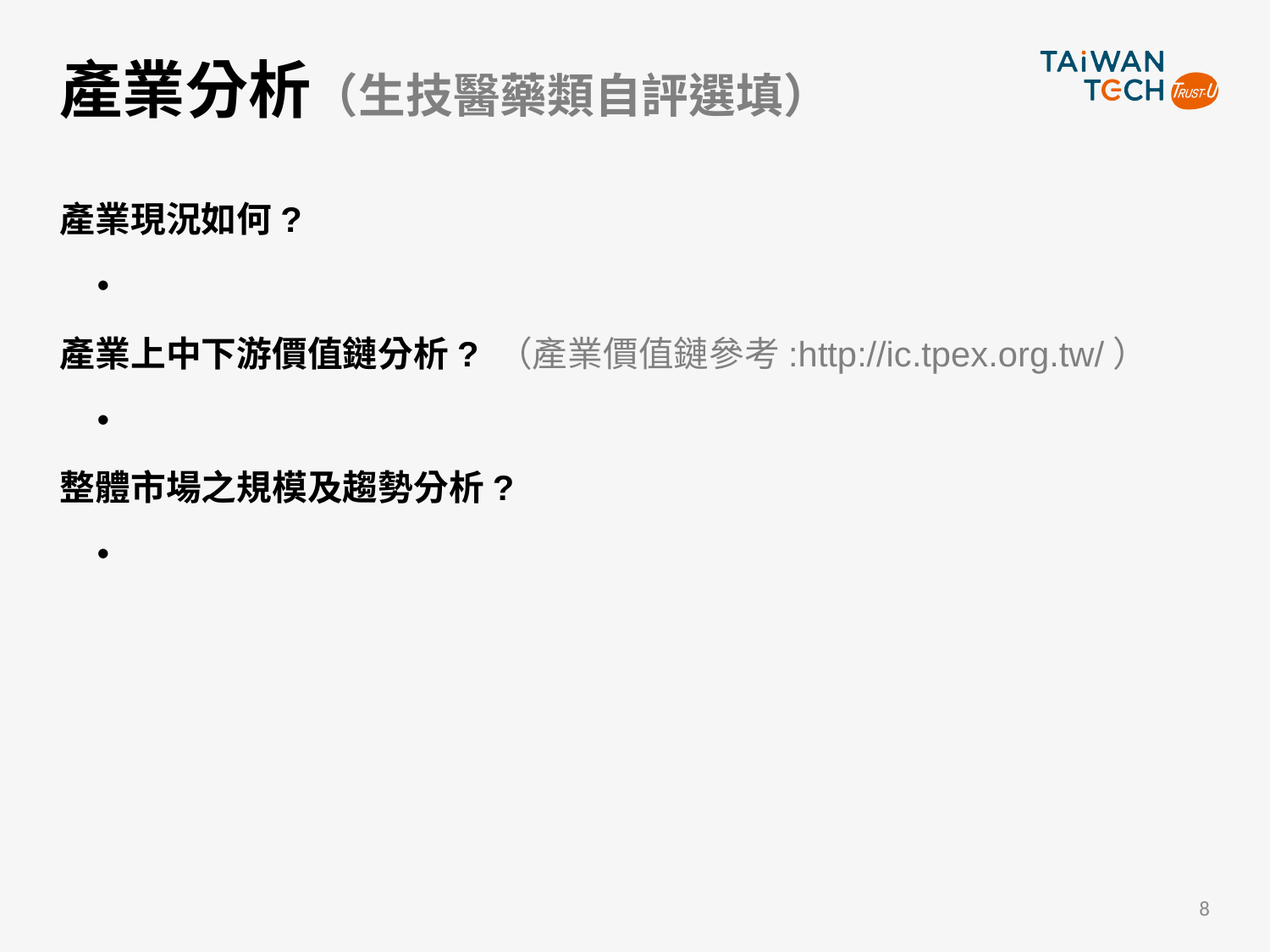

# 產業分析（生技醫藥類自評選填）
產業現況如何?

產業上中下游價值鏈分析? （產業價值鏈參考:http://ic.tpex.org.tw/）

整體市場之規模及趨勢分析?

8